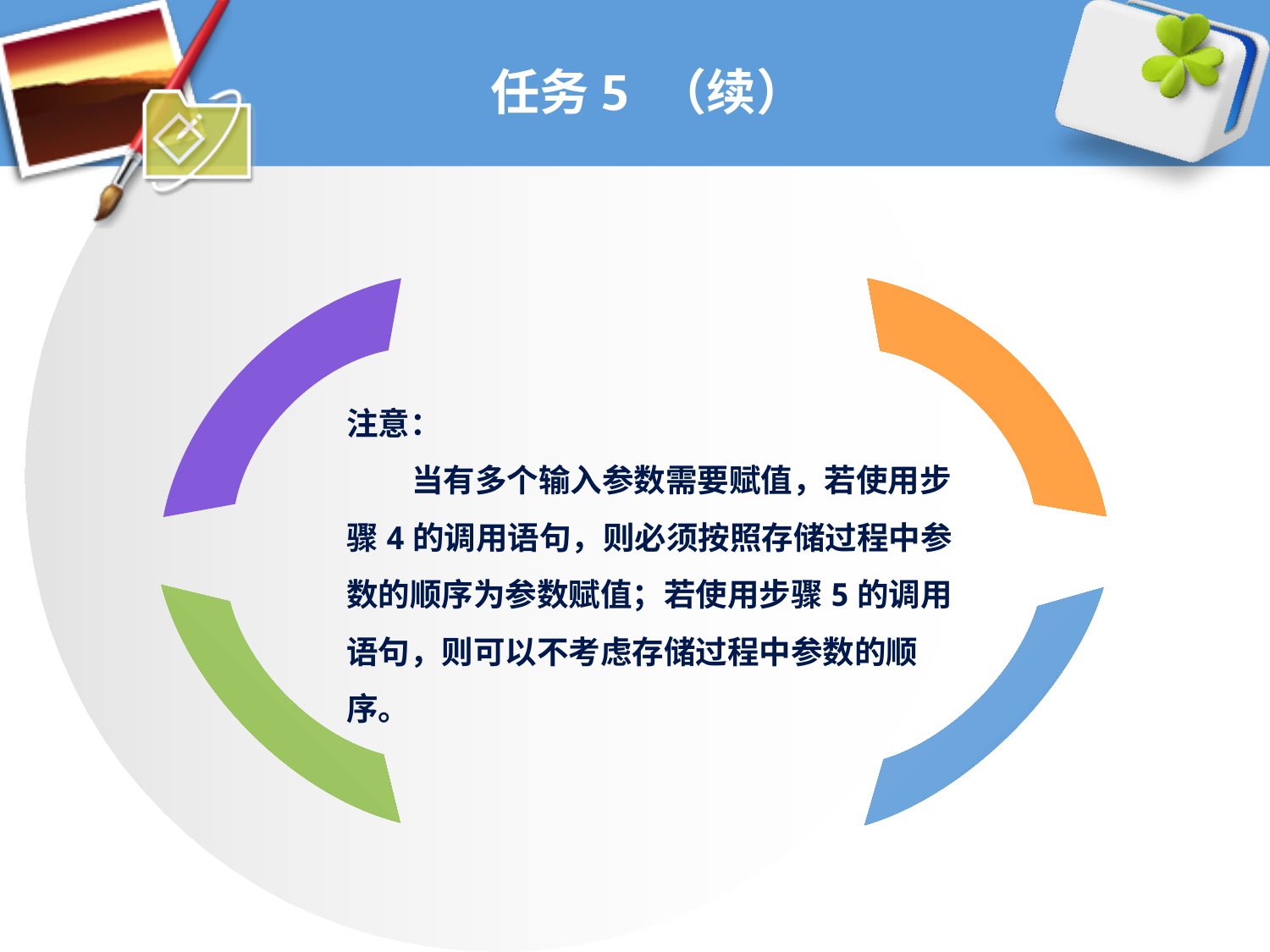

# 任务5  （续）

注意：
        当有多个输入参数需要赋值，若使用步骤4的调用语句，则必须按照存储过程中参数的顺序为参数赋值；若使用步骤5的调用语句，则可以不考虑存储过程中参数的顺序。